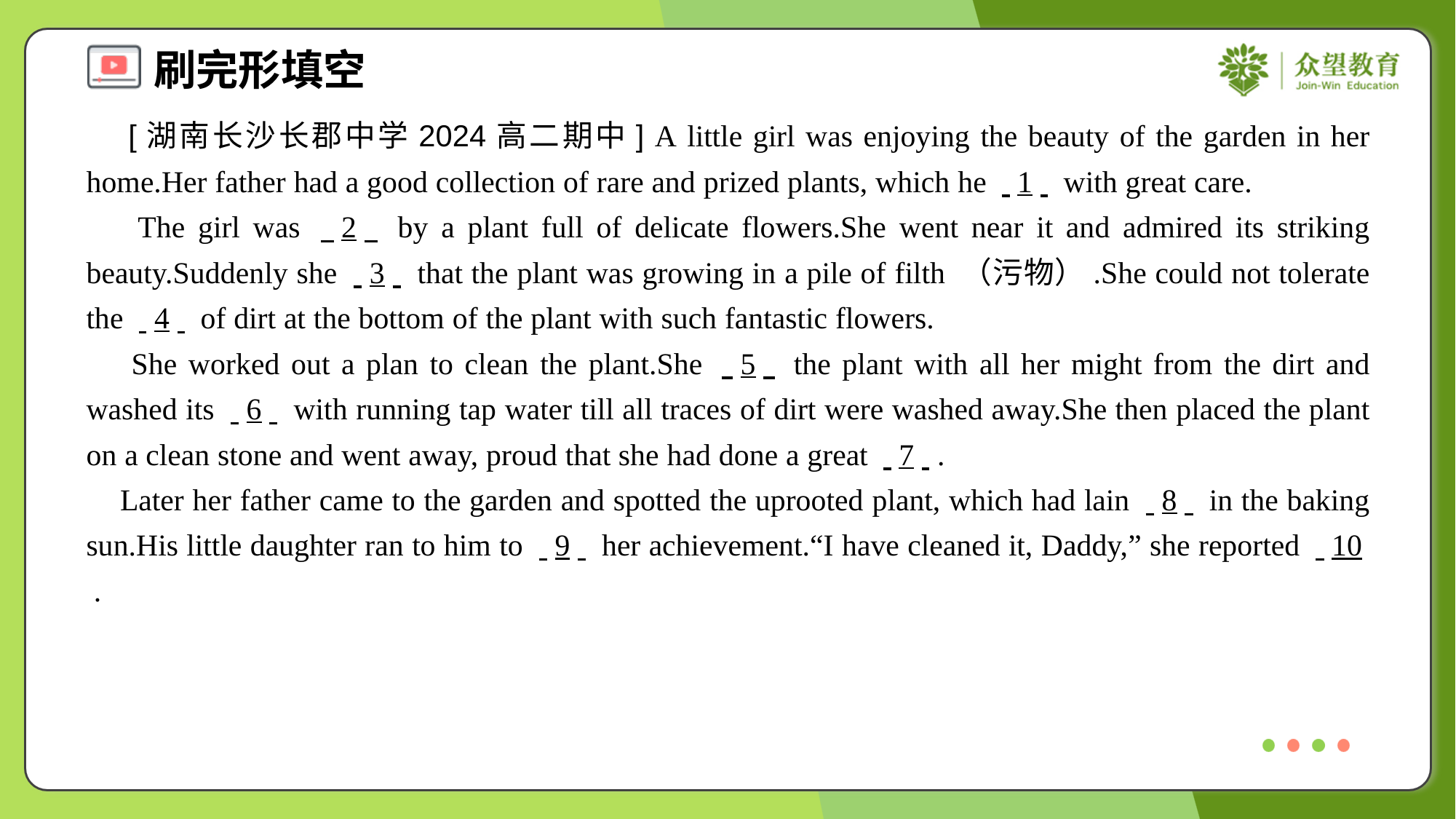

[湖南长沙长郡中学2024高二期中] A little girl was enjoying the beauty of the garden in her home.Her father had a good collection of rare and prized plants, which he . .1. . with great care.
    The girl was . .2. . by a plant full of delicate flowers.She went near it and admired its striking beauty.Suddenly she . .3. . that the plant was growing in a pile of filth （污物）.She could not tolerate the . .4. . of dirt at the bottom of the plant with such fantastic flowers.
    She worked out a plan to clean the plant.She . .5. . the plant with all her might from the dirt and washed its . .6. . with running tap water till all traces of dirt were washed away.She then placed the plant on a clean stone and went away, proud that she had done a great . .7. ..
    Later her father came to the garden and spotted the uprooted plant, which had lain . .8. . in the baking sun.His little daughter ran to him to . .9. . her achievement.“I have cleaned it, Daddy,” she reported . .10. ..#4